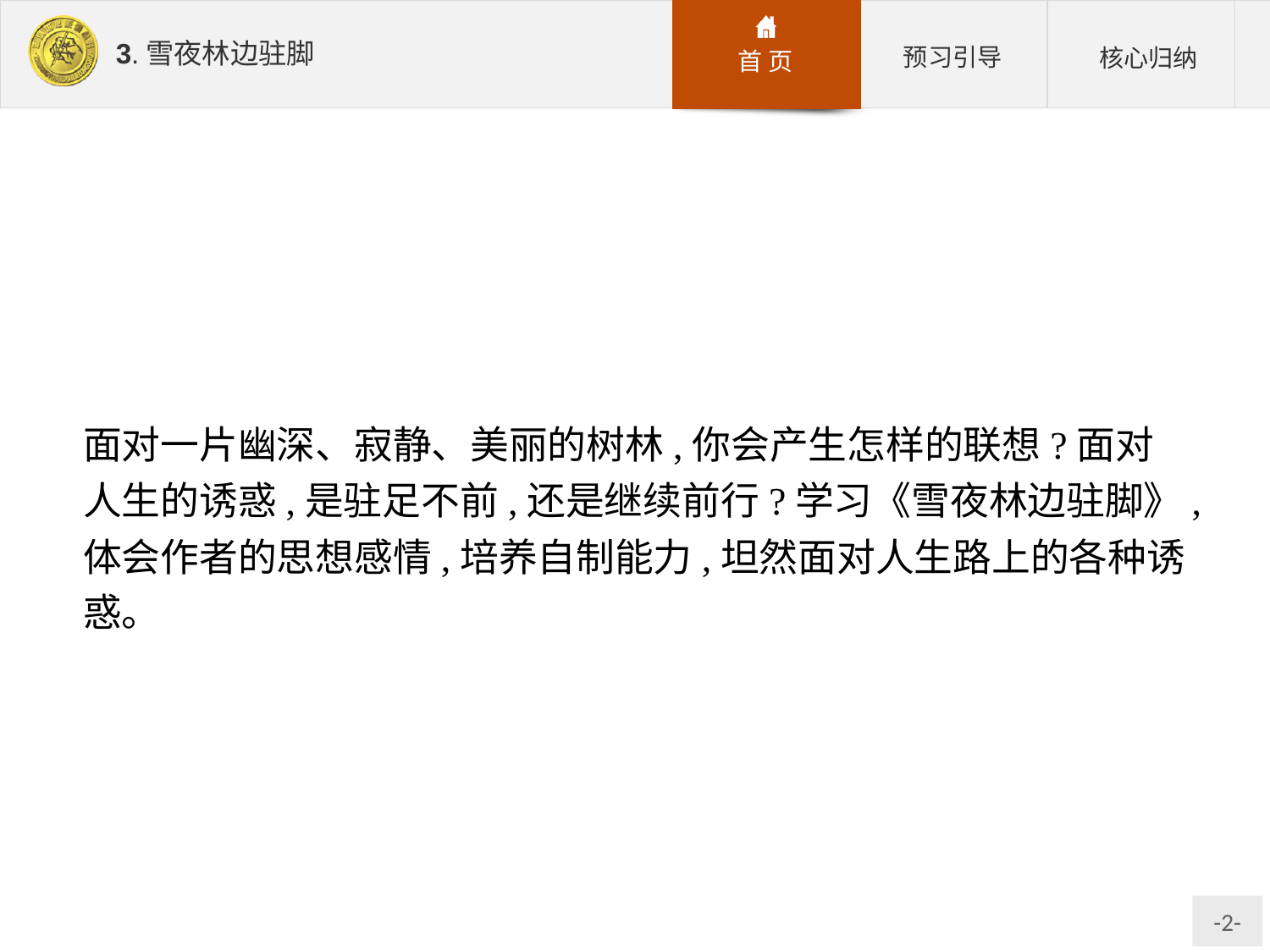

面对一片幽深、寂静、美丽的树林,你会产生怎样的联想?面对人生的诱惑,是驻足不前,还是继续前行?学习《雪夜林边驻脚》,体会作者的思想感情,培养自制能力,坦然面对人生路上的各种诱惑。